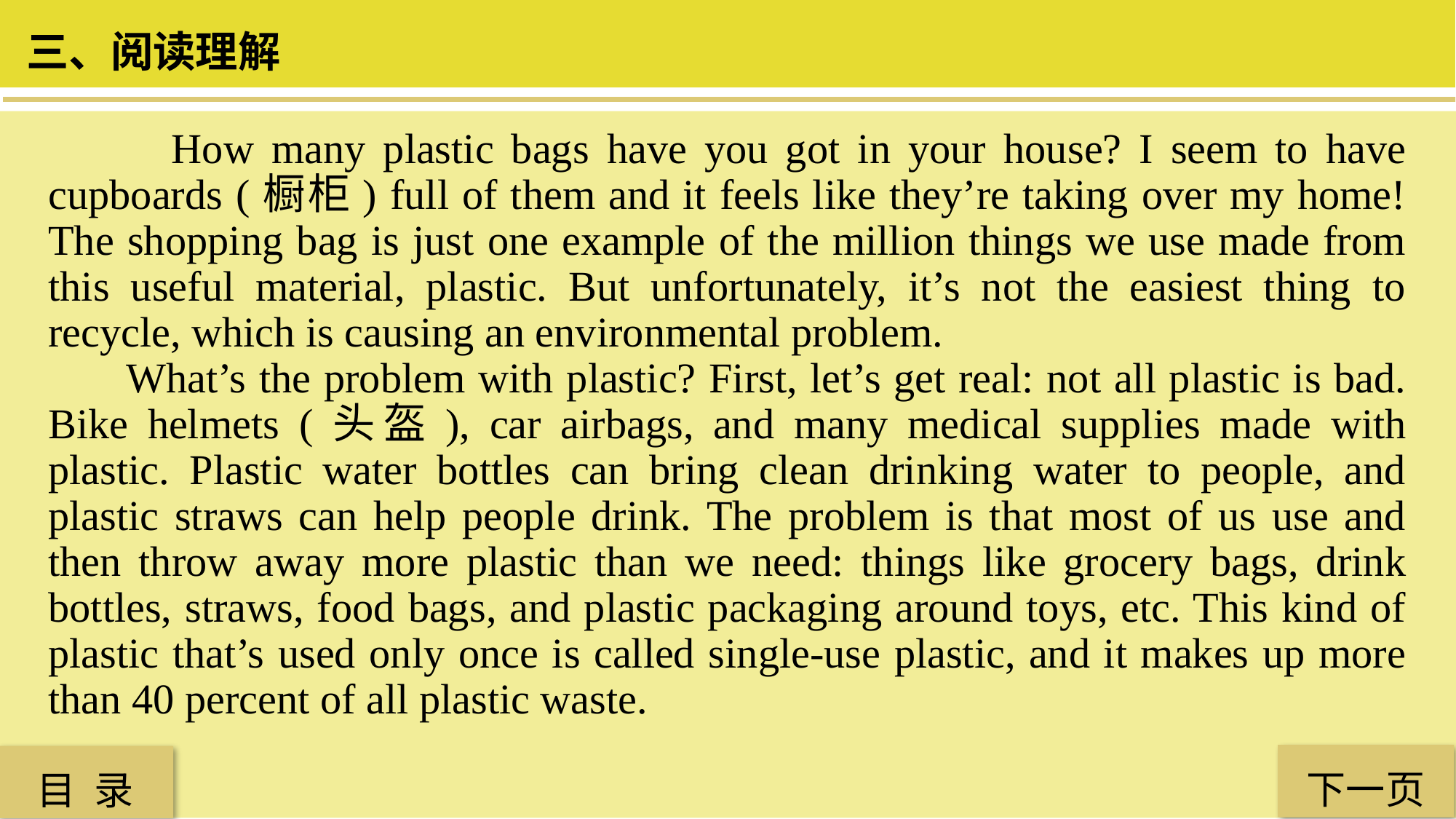

三、阅读理解
       How many plastic bags have you got in your house? I seem to have cupboards (橱柜) full of them and it feels like they’re taking over my home! The shopping bag is just one example of the million things we use made from this useful material, plastic. But unfortunately, it’s not the easiest thing to recycle, which is causing an environmental problem.
      What’s the problem with plastic? First, let’s get real: not all plastic is bad. Bike helmets (头盔), car airbags, and many medical supplies made with plastic. Plastic water bottles can bring clean drinking water to people, and plastic straws can help people drink. The problem is that most of us use and then throw away more plastic than we need: things like grocery bags, drink bottles, straws, food bags, and plastic packaging around toys, etc. This kind of plastic that’s used only once is called single-use plastic, and it makes up more than 40 percent of all plastic waste.